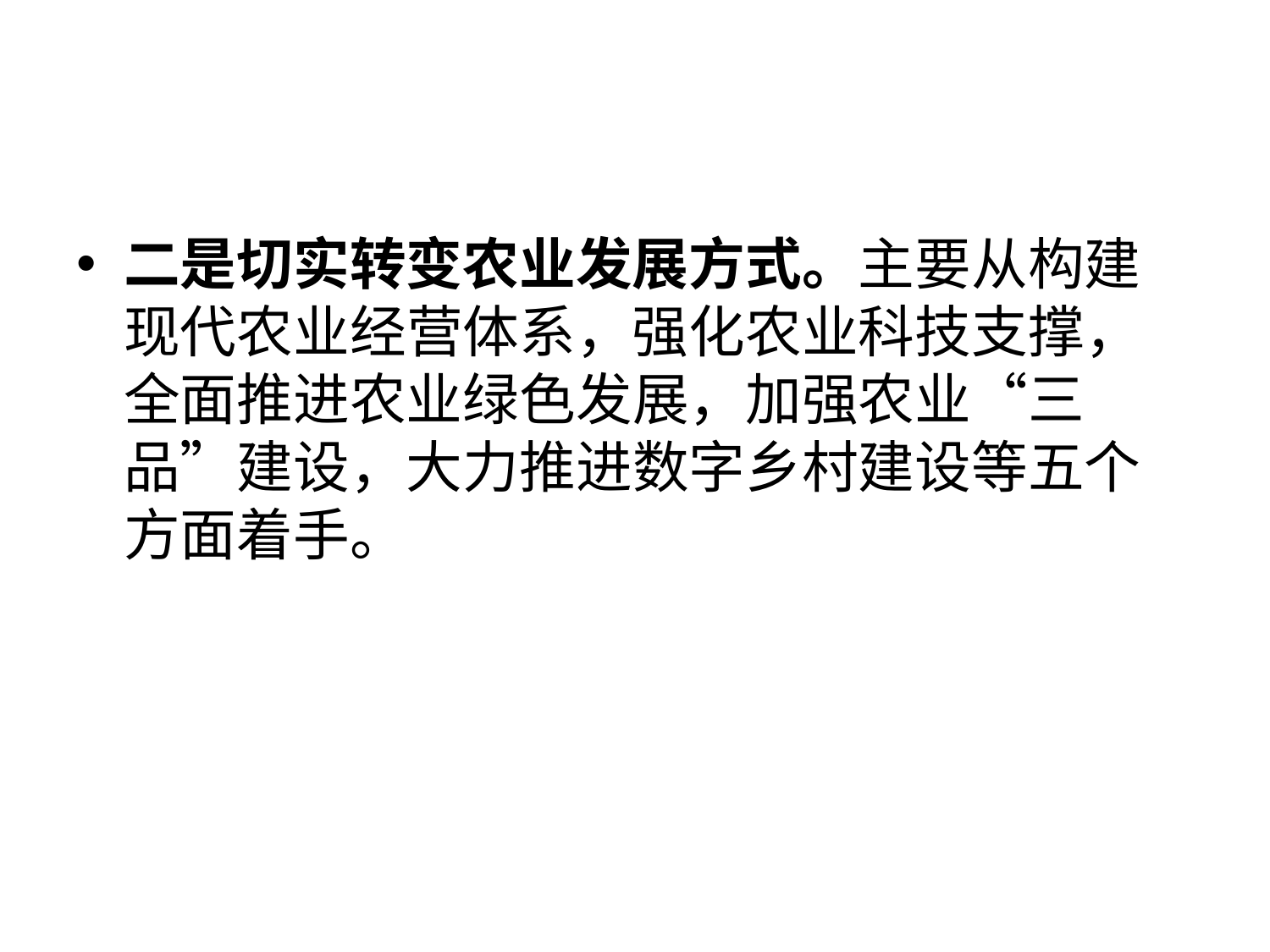

#
二是切实转变农业发展方式。主要从构建现代农业经营体系，强化农业科技支撑，全面推进农业绿色发展，加强农业“三品”建设，大力推进数字乡村建设等五个方面着手。